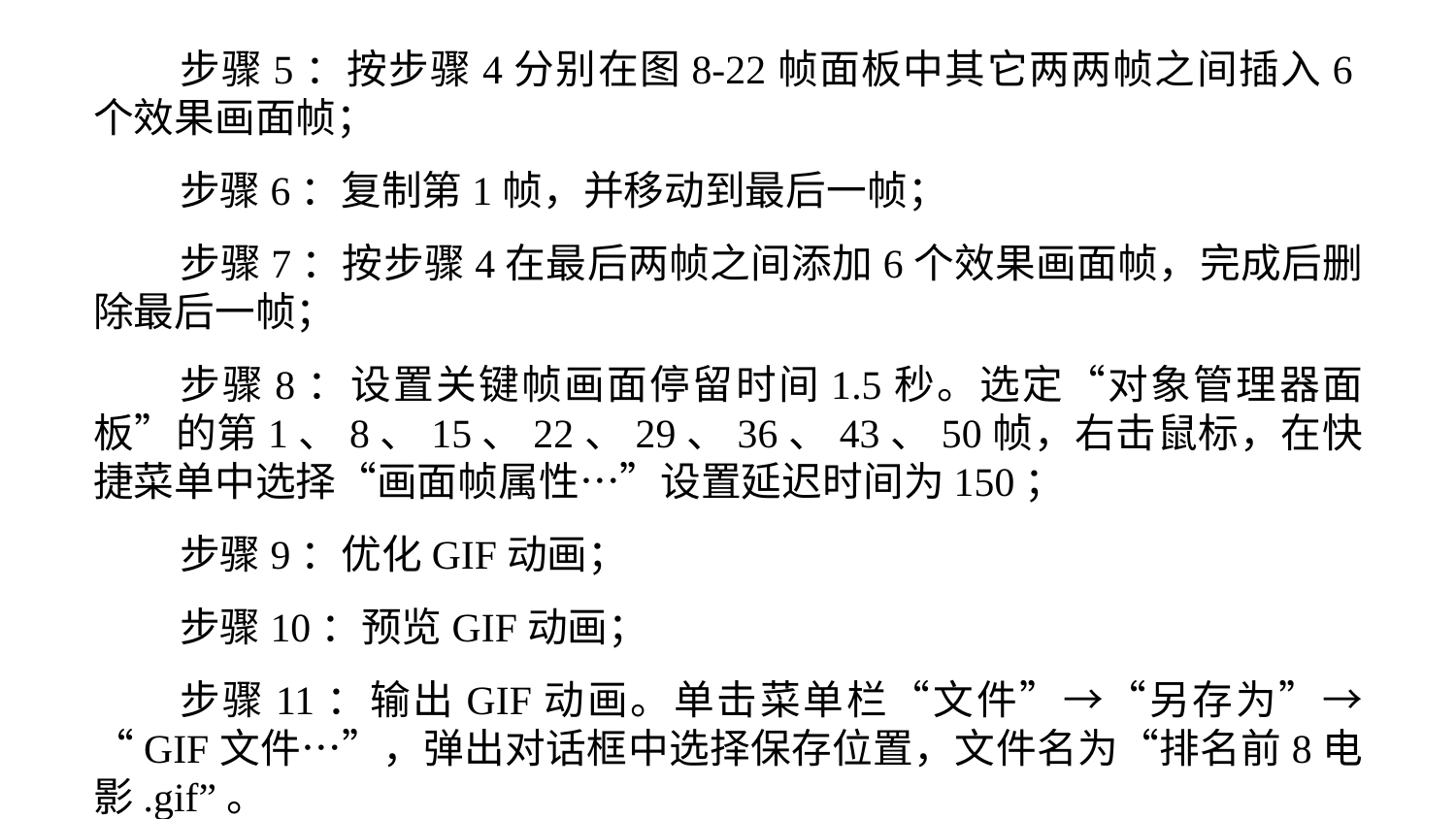

步骤5：按步骤4分别在图8-22帧面板中其它两两帧之间插入6个效果画面帧；
步骤6：复制第1帧，并移动到最后一帧；
步骤7：按步骤4在最后两帧之间添加6个效果画面帧，完成后删除最后一帧；
步骤8：设置关键帧画面停留时间1.5秒。选定“对象管理器面板”的第1、8、15、22、29、36、43、50帧，右击鼠标，在快捷菜单中选择“画面帧属性…”设置延迟时间为150；
步骤9：优化GIF动画；
步骤10：预览GIF动画；
步骤11：输出GIF动画。单击菜单栏“文件”→“另存为”→“GIF文件…”，弹出对话框中选择保存位置，文件名为“排名前8电影.gif”。